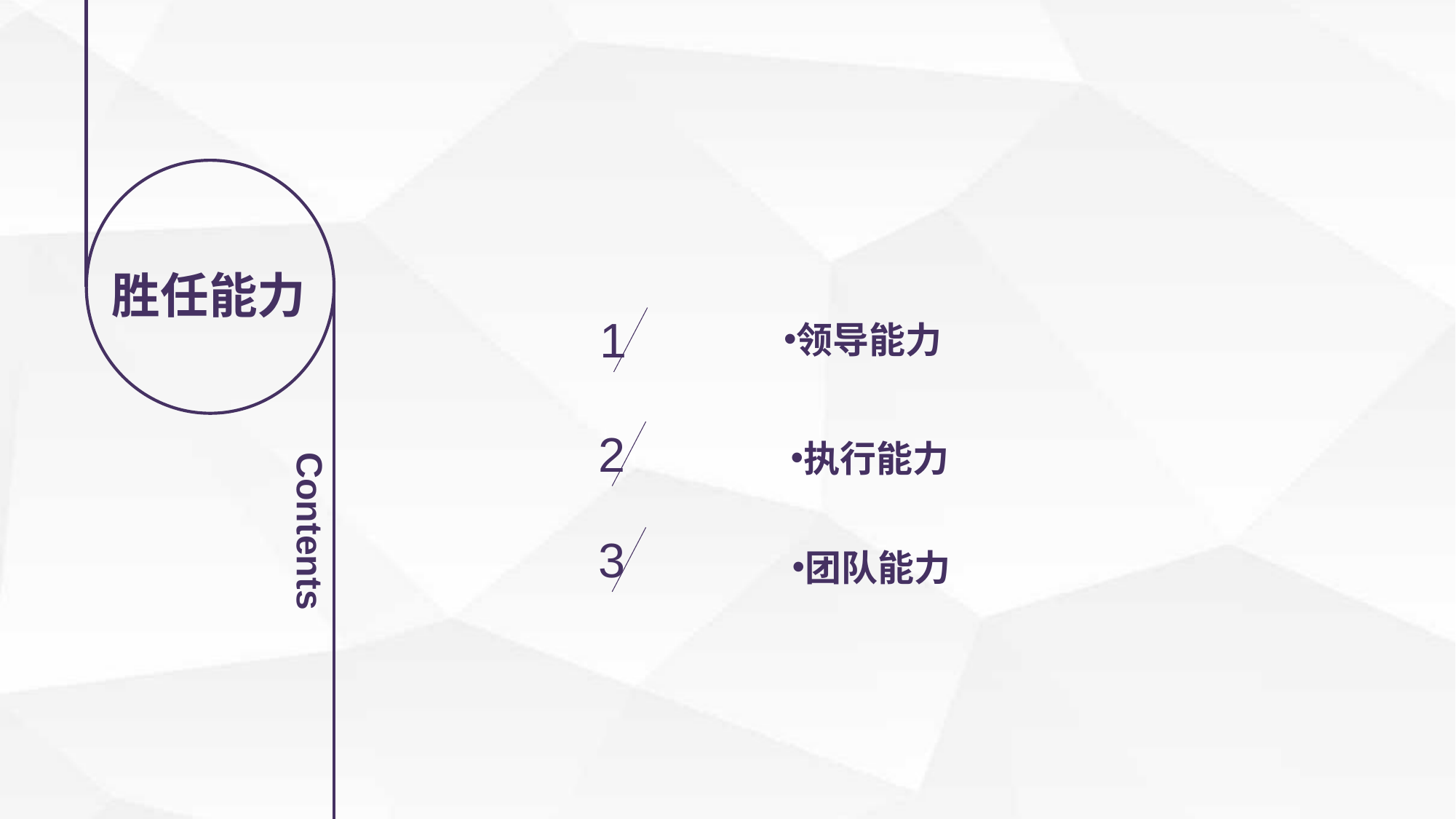

胜任能力
领导能力
1
2
执行能力
3
团队能力
Contents
延迟符号